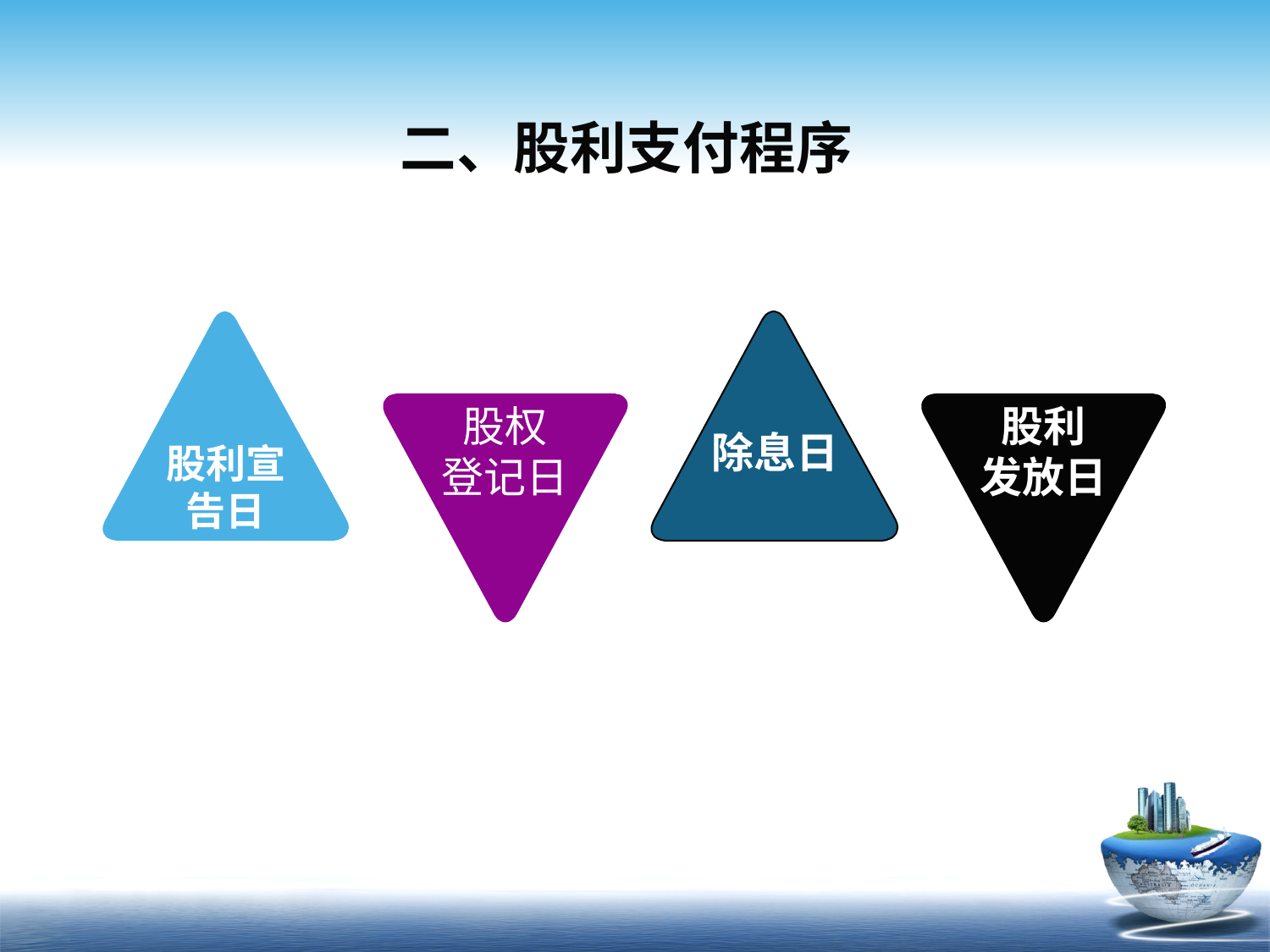

# 二、股利支付程序

股利宣
告日

除息日
股权
登记日

股利
发放日